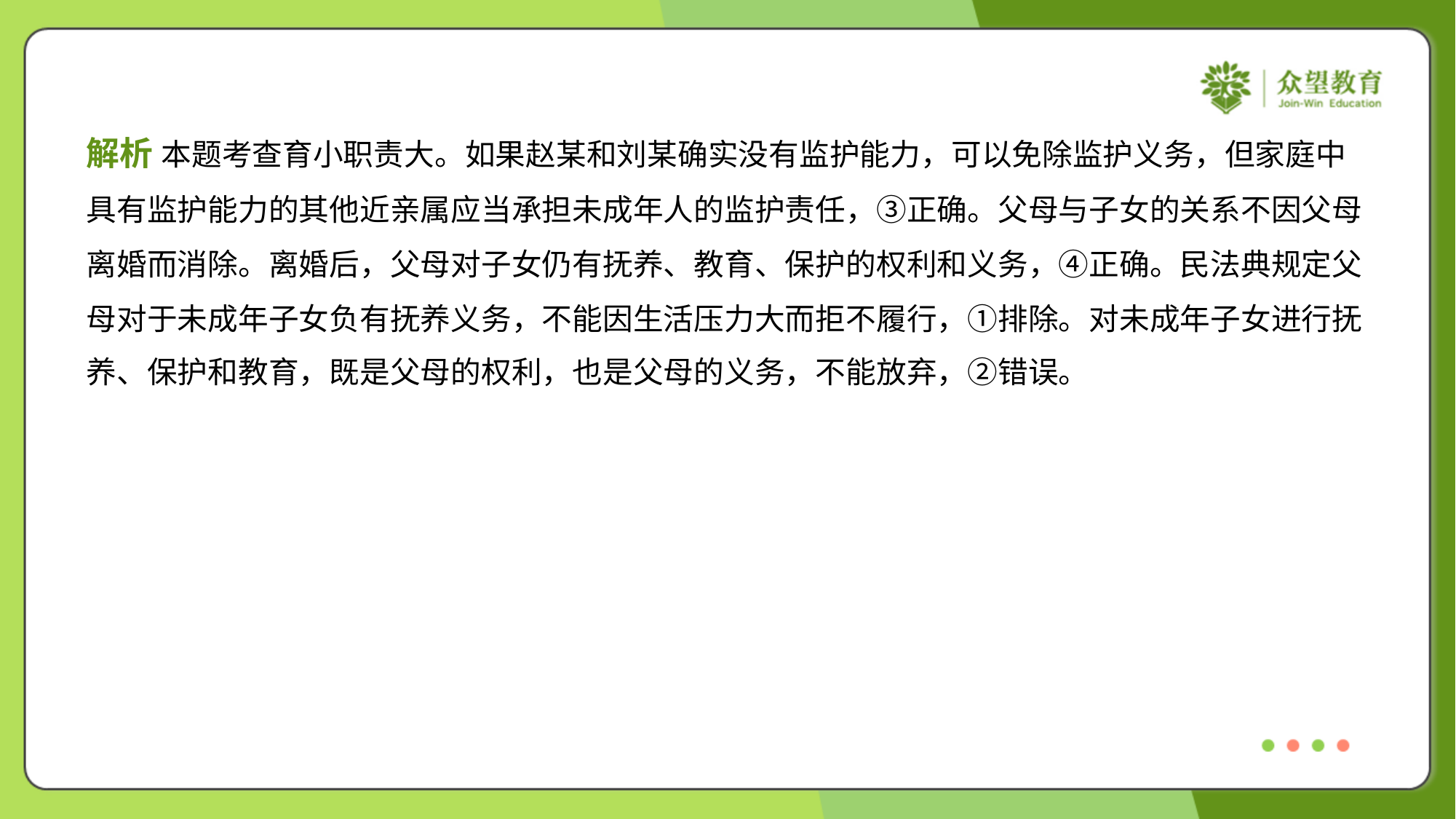

解析 本题考查育小职责大。如果赵某和刘某确实没有监护能力，可以免除监护义务，但家庭中
具有监护能力的其他近亲属应当承担未成年人的监护责任，③正确。父母与子女的关系不因父母
离婚而消除。离婚后，父母对子女仍有抚养、教育、保护的权利和义务，④正确。民法典规定父
母对于未成年子女负有抚养义务，不能因生活压力大而拒不履行，①排除。对未成年子女进行抚
养、保护和教育，既是父母的权利，也是父母的义务，不能放弃，②错误。